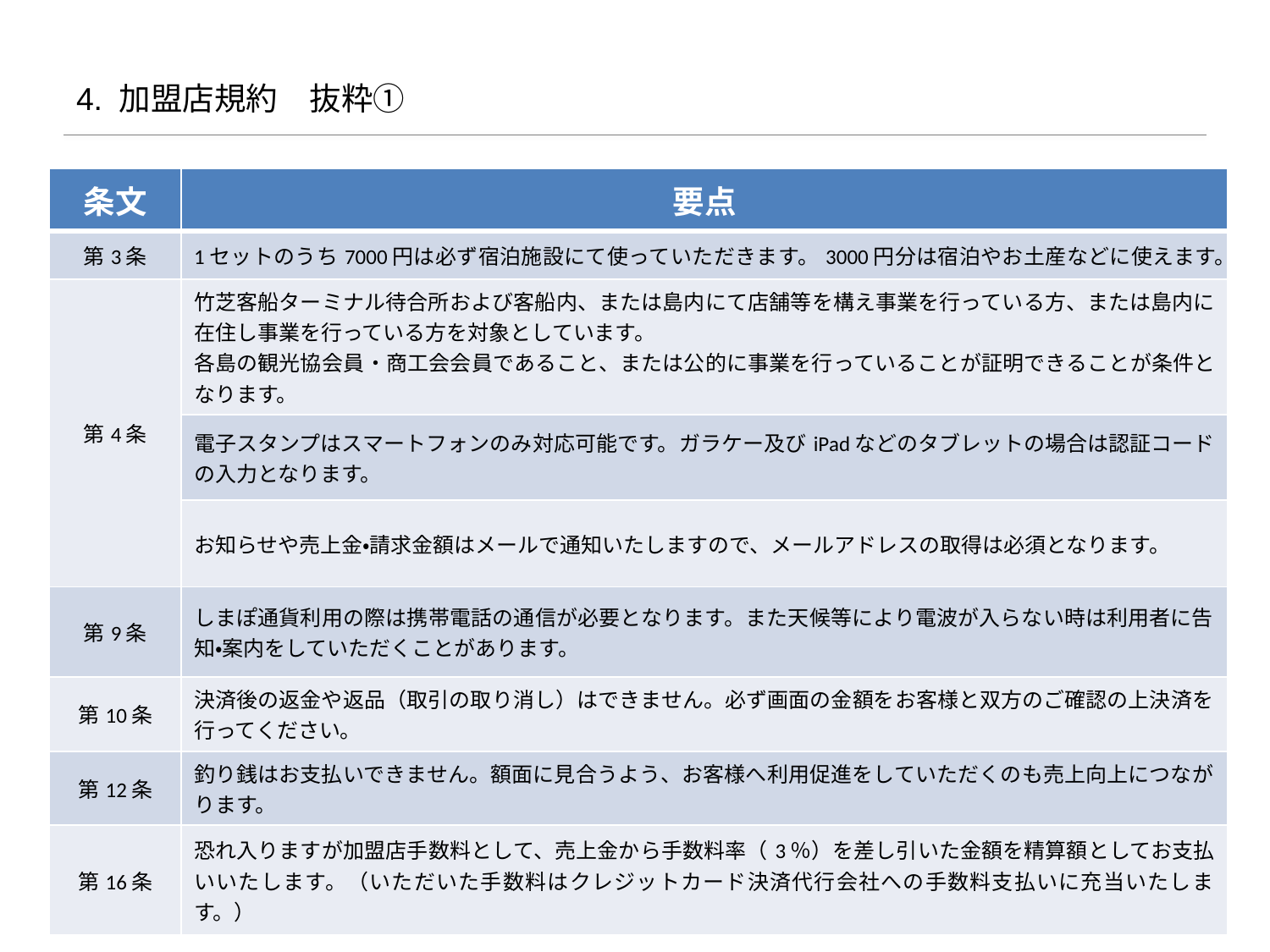

# 4. 加盟店規約　抜粋①
| 条文 | 要点 |
| --- | --- |
| 第3条 | 1セットのうち7000円は必ず宿泊施設にて使っていただきます。3000円分は宿泊やお土産などに使えます。 |
| 第4条 | 竹芝客船ターミナル待合所および客船内、または島内にて店舗等を構え事業を行っている方、または島内に在住し事業を行っている方を対象としています。 各島の観光協会員・商工会会員であること、または公的に事業を行っていることが証明できることが条件となります。 |
|  | 電子スタンプはスマートフォンのみ対応可能です。ガラケー及びiPadなどのタブレットの場合は認証コードの入力となります。 |
|  | お知らせや売上金・請求金額はメールで通知いたしますので、メールアドレスの取得は必須となります。 |
| 第9条 | しまぽ通貨利用の際は携帯電話の通信が必要となります。また天候等により電波が入らない時は利用者に告知・案内をしていただくことがあります。 |
| 第10条 | 決済後の返金や返品（取引の取り消し）はできません。必ず画面の金額をお客様と双方のご確認の上決済を行ってください。 |
| 第12条 | 釣り銭はお支払いできません。額面に見合うよう、お客様へ利用促進をしていただくのも売上向上につながります。 |
| 第16条 | 恐れ入りますが加盟店手数料として、売上金から手数料率（3％）を差し引いた金額を精算額としてお支払いいたします。（いただいた手数料はクレジットカード決済代行会社への手数料支払いに充当いたします。） |
16